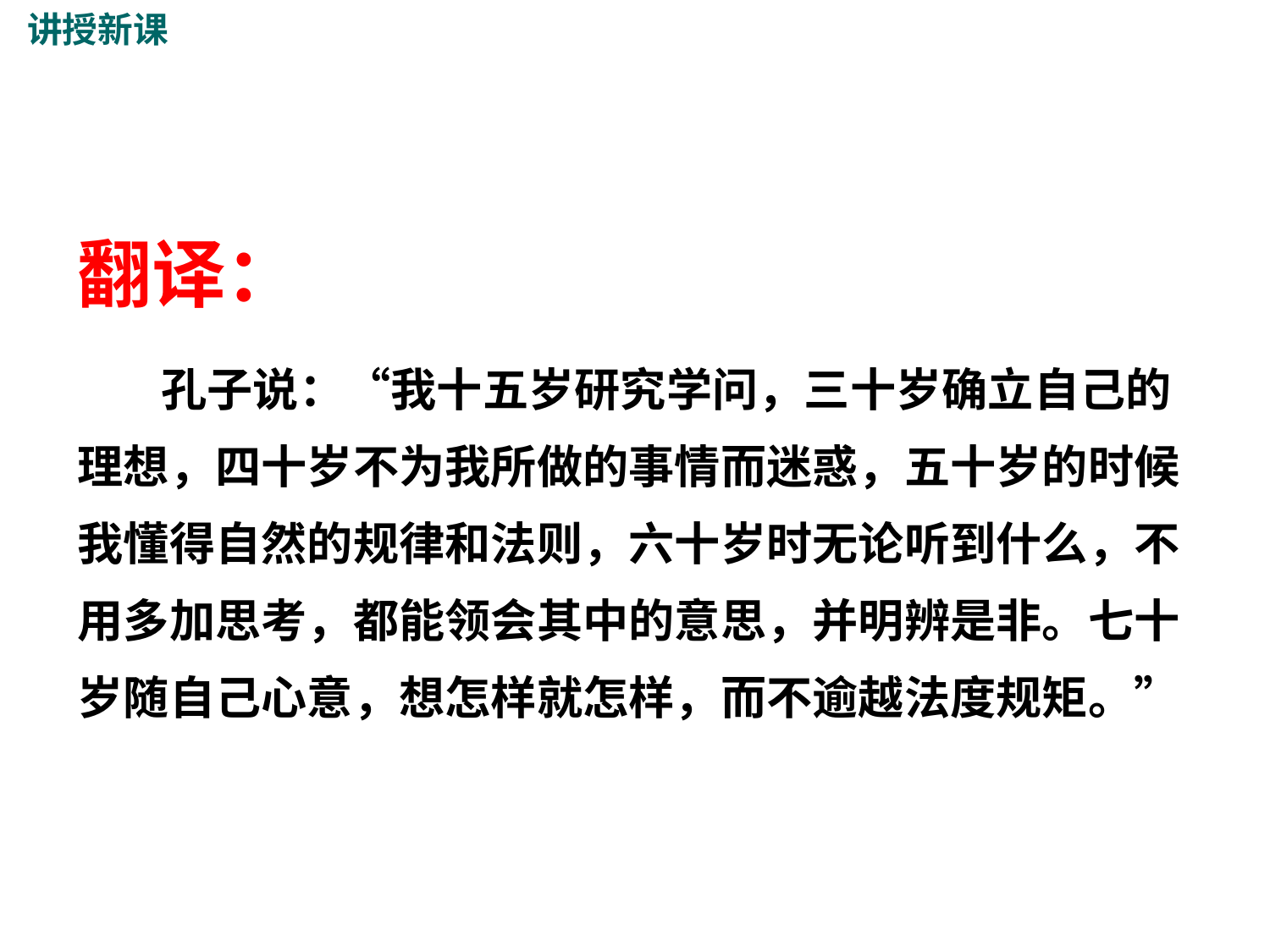

讲授新课
翻译：
       孔子说：“我十五岁研究学问，三十岁确立自己的理想，四十岁不为我所做的事情而迷惑，五十岁的时候我懂得自然的规律和法则，六十岁时无论听到什么，不用多加思考，都能领会其中的意思，并明辨是非。七十岁随自己心意，想怎样就怎样，而不逾越法度规矩。”